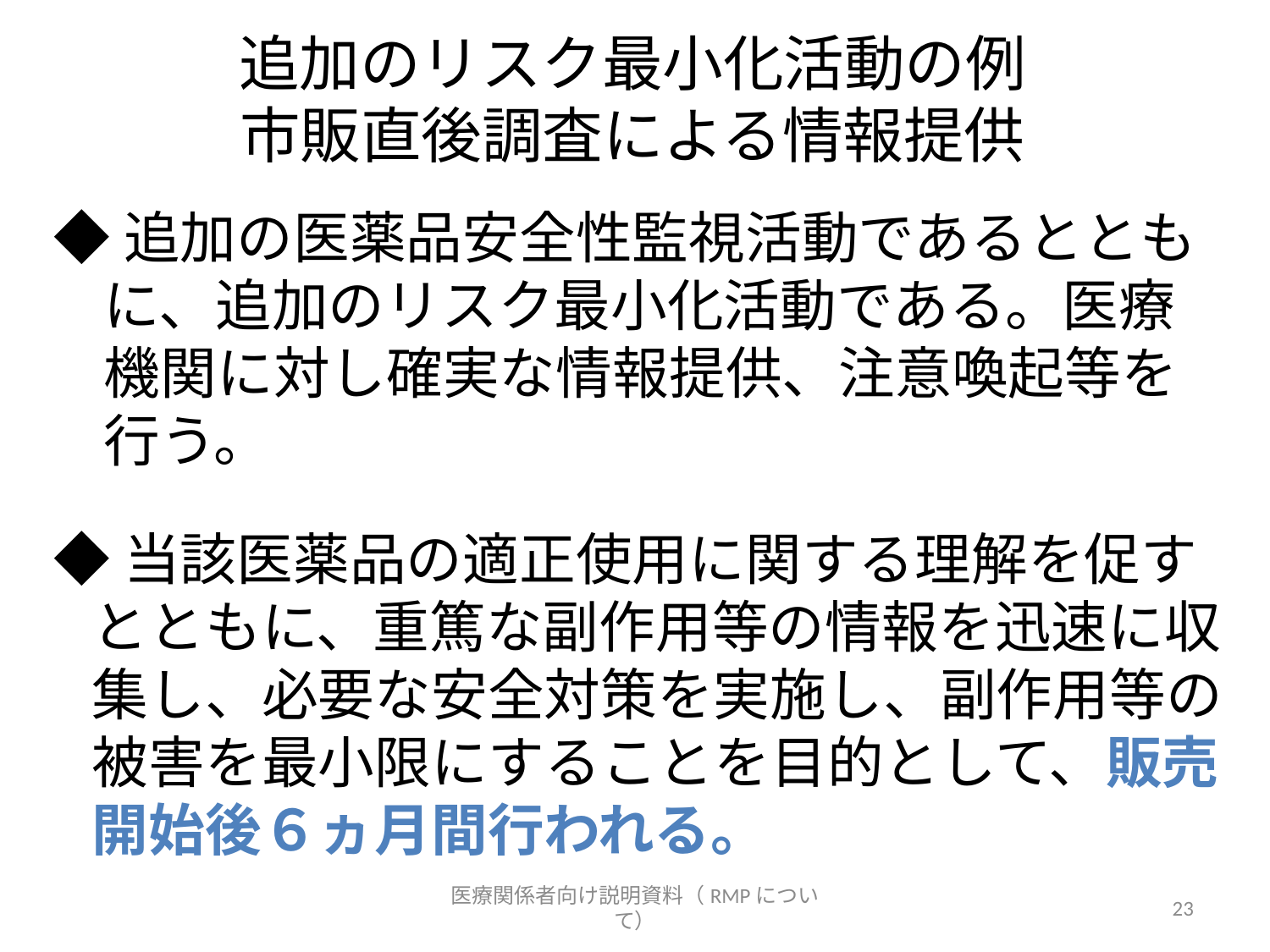

# 追加のリスク最小化活動の例 市販直後調査による情報提供
◆追加の医薬品安全性監視活動であるとともに、追加のリスク最小化活動である。医療機関に対し確実な情報提供、注意喚起等を行う。

◆当該医薬品の適正使用に関する理解を促すとともに、重篤な副作用等の情報を迅速に収集し、必要な安全対策を実施し、副作用等の被害を最小限にすることを目的として、販売開始後６ヵ月間行われる。
医療関係者向け説明資料（RMPについて）
23